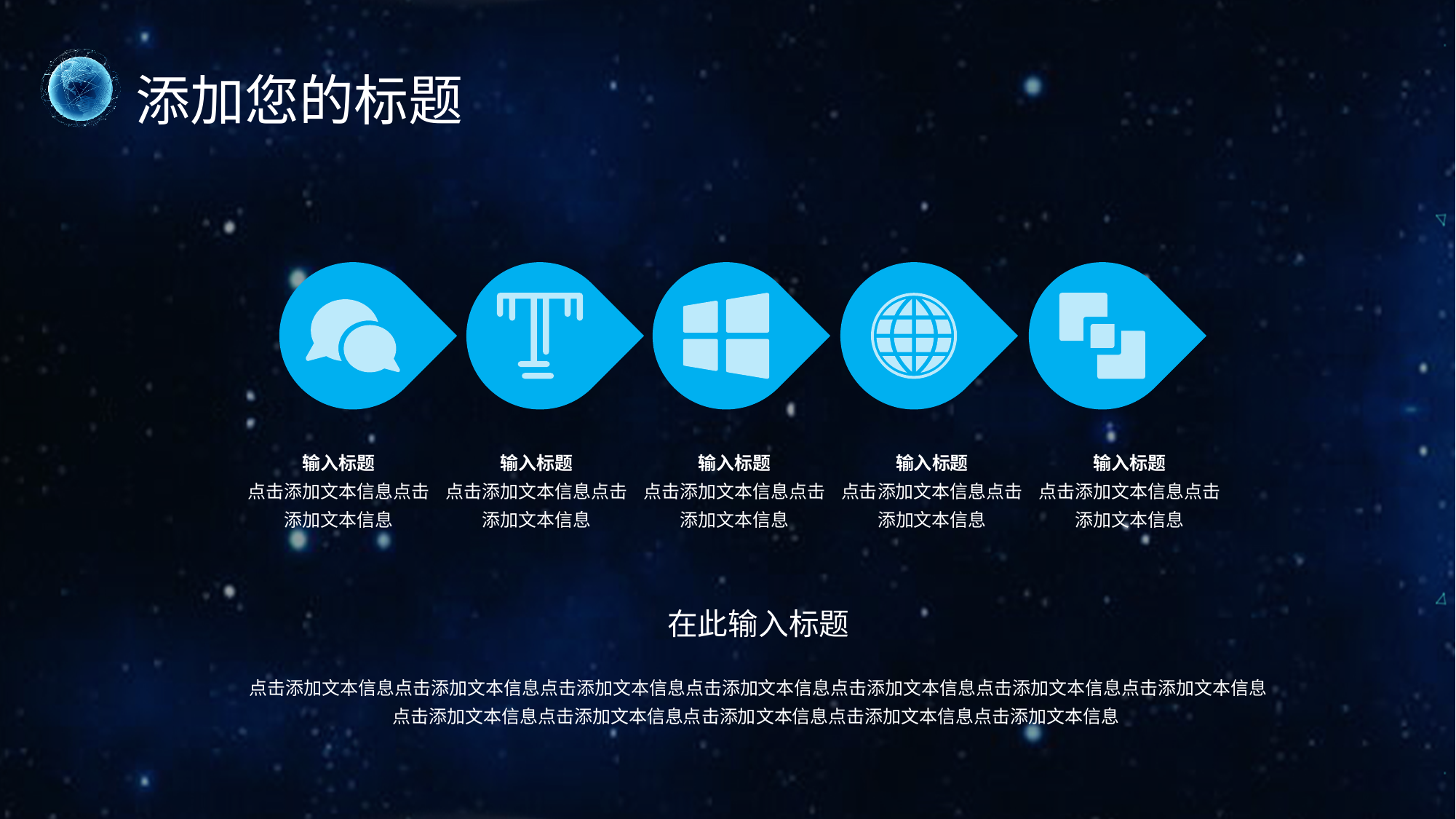

输入标题
点击添加文本信息点击添加文本信息
输入标题
点击添加文本信息点击添加文本信息
输入标题
点击添加文本信息点击添加文本信息
输入标题
点击添加文本信息点击添加文本信息
输入标题
点击添加文本信息点击添加文本信息
在此输入标题

点击添加文本信息点击添加文本信息点击添加文本信息点击添加文本信息点击添加文本信息点击添加文本信息点击添加文本信息点击添加文本信息点击添加文本信息点击添加文本信息点击添加文本信息点击添加文本信息